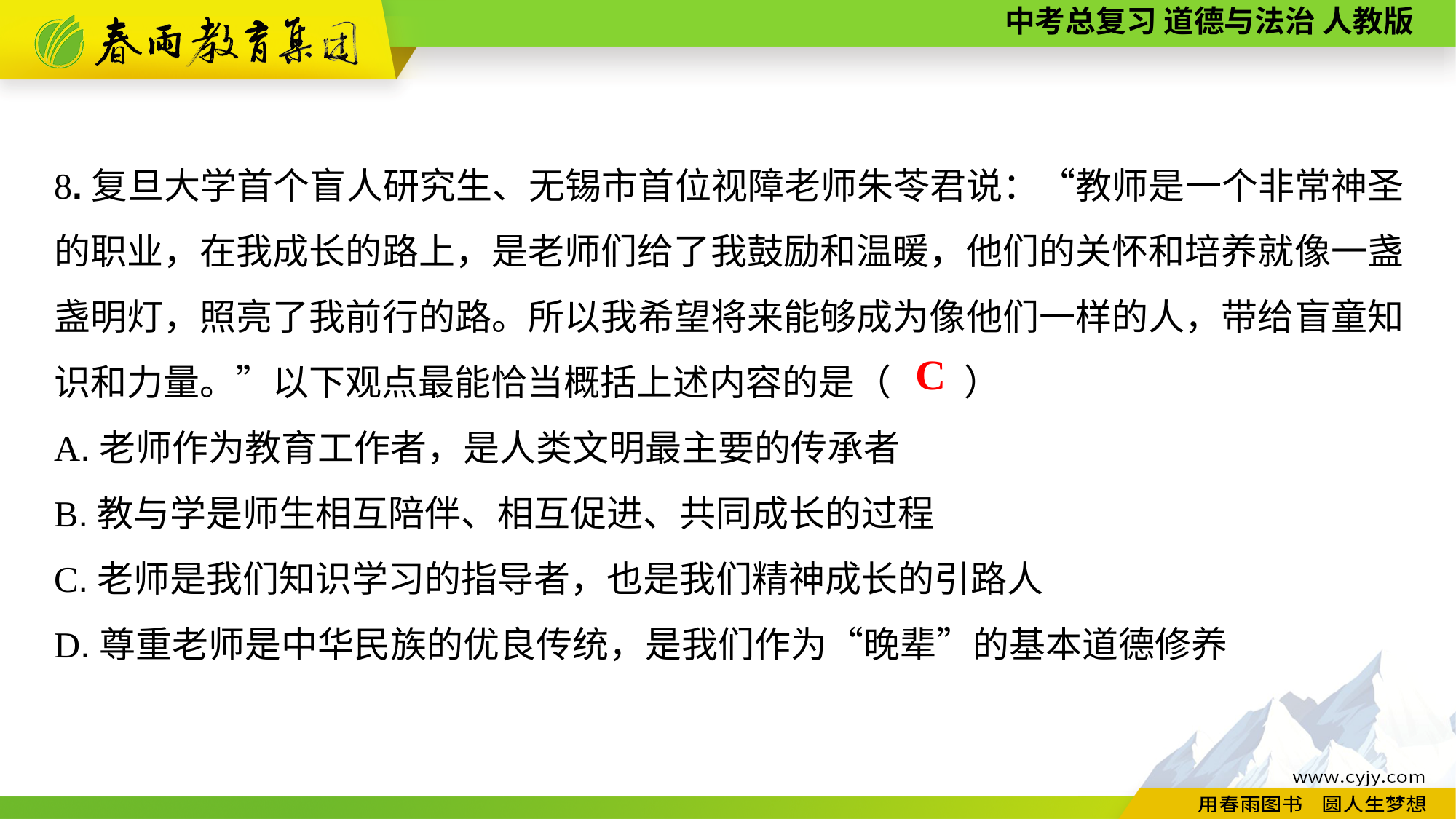

8.复旦大学首个盲人研究生、无锡市首位视障老师朱苓君说：“教师是一个非常神圣的职业，在我成长的路上，是老师们给了我鼓励和温暖，他们的关怀和培养就像一盏盏明灯，照亮了我前行的路。所以我希望将来能够成为像他们一样的人，带给盲童知识和力量。”以下观点最能恰当概括上述内容的是（　　）
A.老师作为教育工作者，是人类文明最主要的传承者
B.教与学是师生相互陪伴、相互促进、共同成长的过程
C.老师是我们知识学习的指导者，也是我们精神成长的引路人
D.尊重老师是中华民族的优良传统，是我们作为“晚辈”的基本道德修养
C